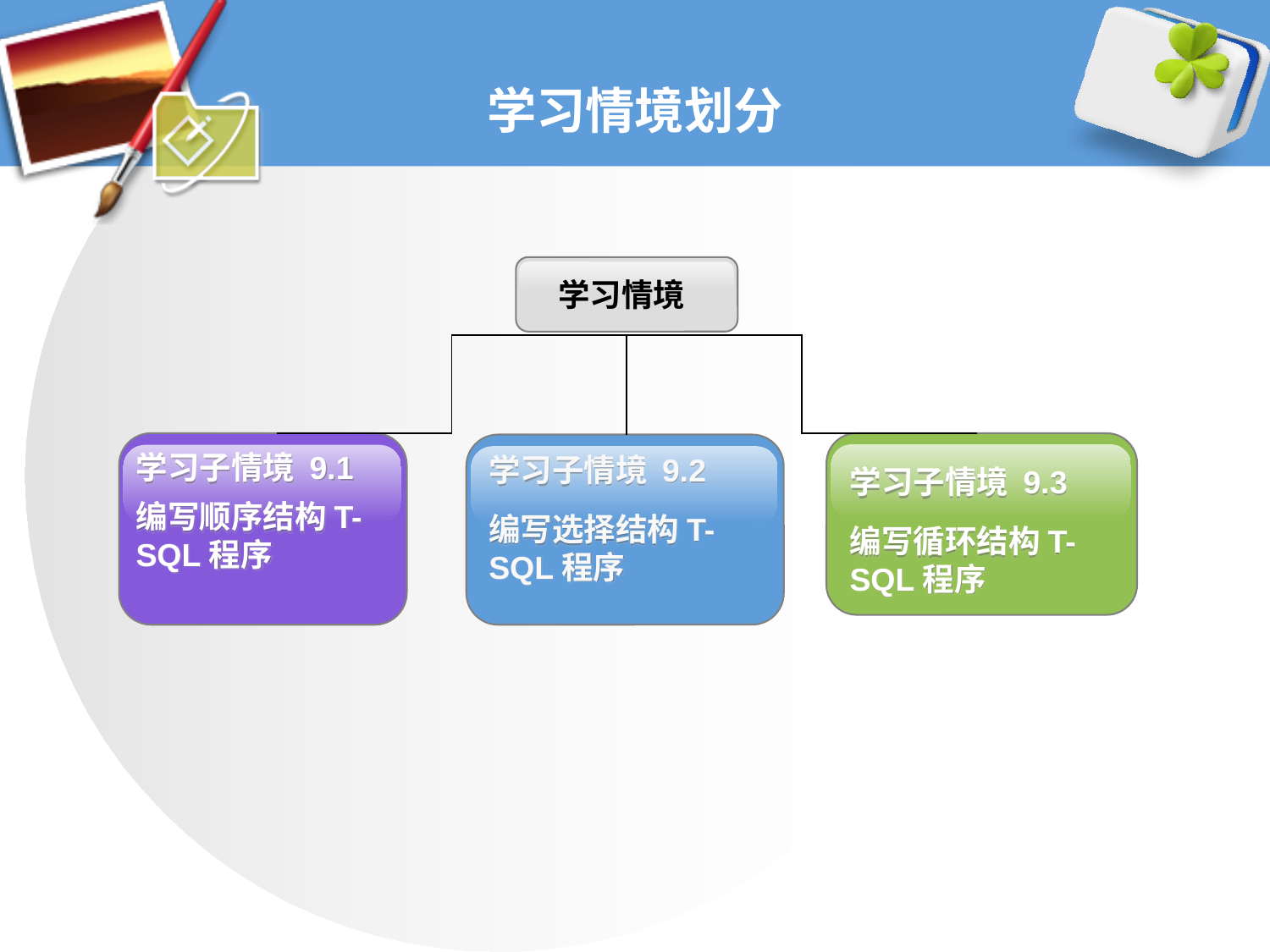

# 学习情境划分

学习情境

学习子情境 9.1
编写顺序结构T-SQL程序
学习子情境 9.2
编写选择结构T-SQL程序
学习子情境 9.3
编写循环结构T-SQL程序